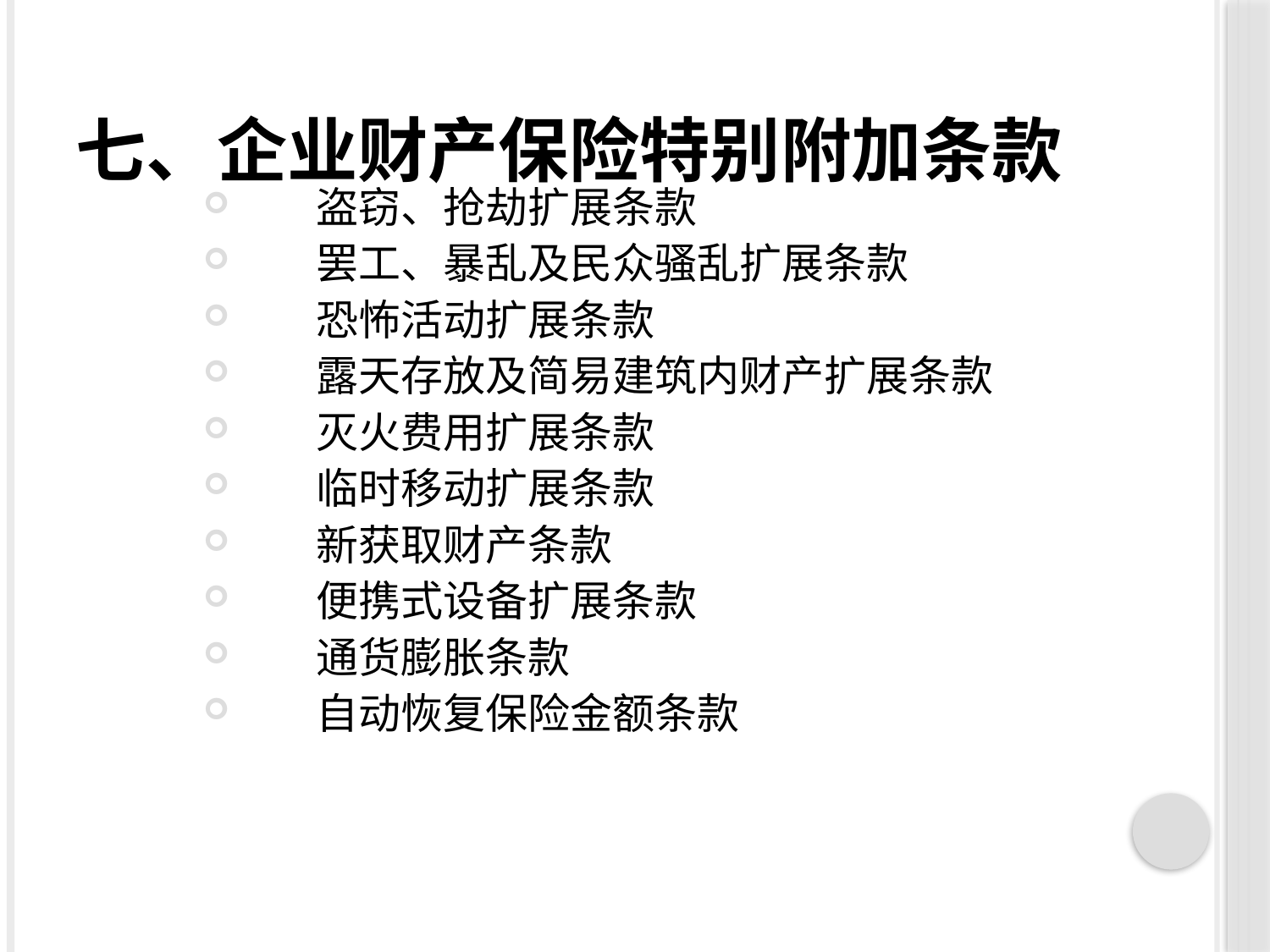

# 七、企业财产保险特别附加条款
盗窃、抢劫扩展条款
罢工、暴乱及民众骚乱扩展条款
恐怖活动扩展条款
露天存放及简易建筑内财产扩展条款
灭火费用扩展条款
临时移动扩展条款
新获取财产条款
便携式设备扩展条款
通货膨胀条款
自动恢复保险金额条款